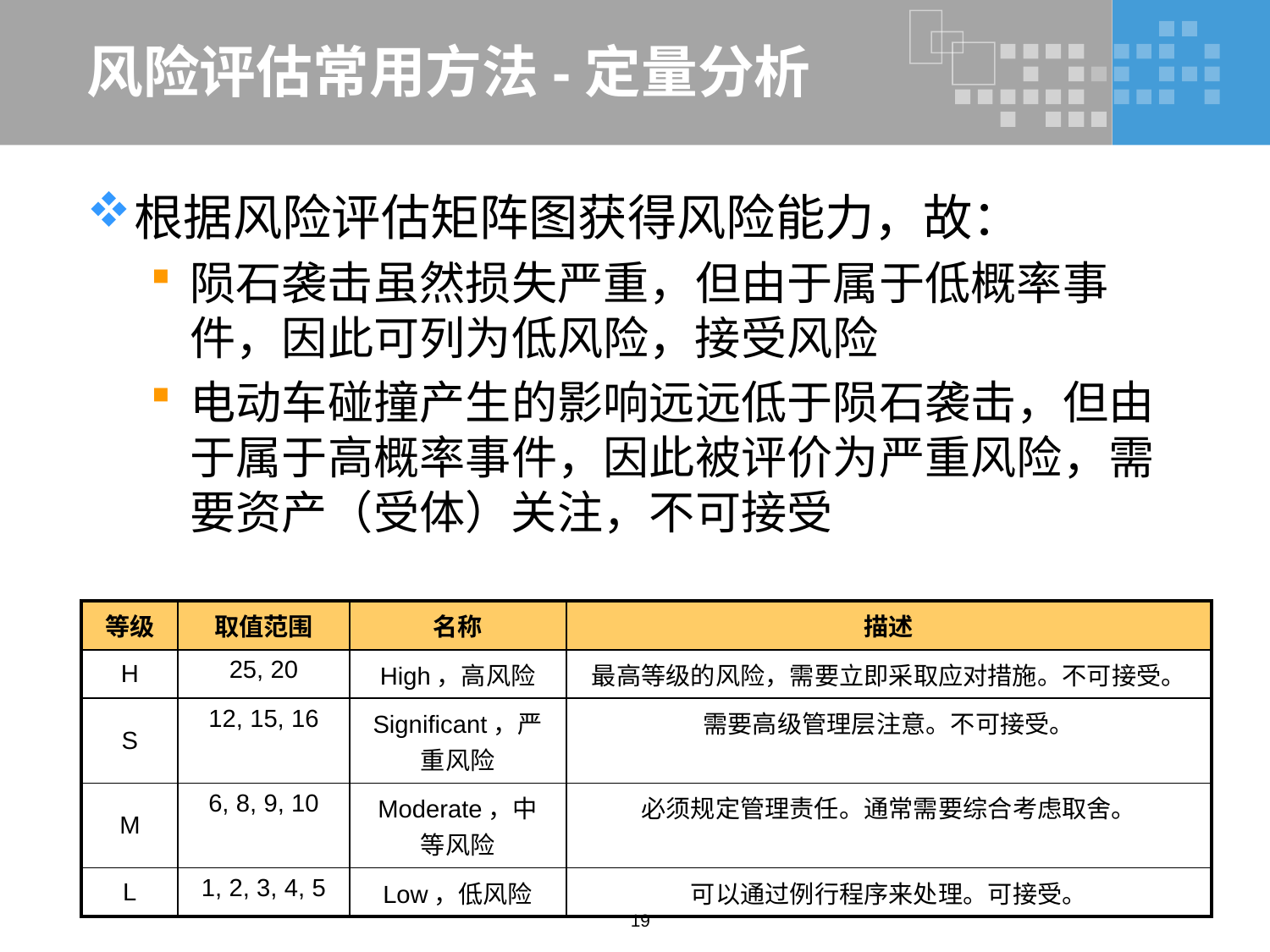

# 风险评估常用方法-定量分析
根据风险评估矩阵图获得风险能力，故：
陨石袭击虽然损失严重，但由于属于低概率事件，因此可列为低风险，接受风险
电动车碰撞产生的影响远远低于陨石袭击，但由于属于高概率事件，因此被评价为严重风险，需要资产（受体）关注，不可接受
| 等级 | 取值范围 | 名称 | 描述 |
| --- | --- | --- | --- |
| H | 25, 20 | High，高风险 | 最高等级的风险，需要立即采取应对措施。不可接受。 |
| S | 12, 15, 16 | Significant，严重风险 | 需要高级管理层注意。不可接受。 |
| M | 6, 8, 9, 10 | Moderate，中等风险 | 必须规定管理责任。通常需要综合考虑取舍。 |
| L | 1, 2, 3, 4, 5 | Low，低风险 | 可以通过例行程序来处理。可接受。 |
19